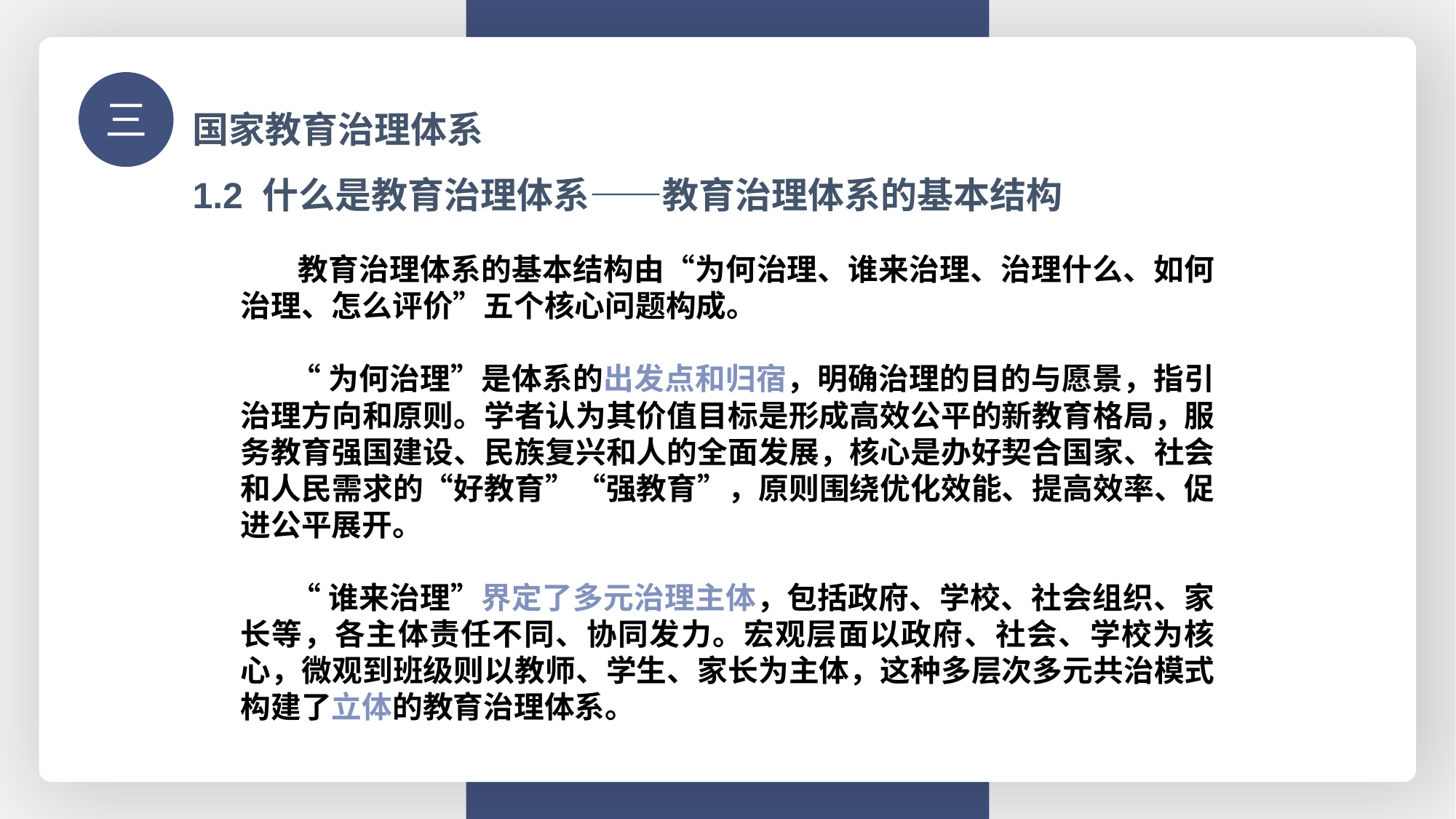

国家教育治理体系
三
1.2 什么是教育治理体系——教育治理体系的基本结构
       教育治理体系的基本结构由“为何治理、谁来治理、治理什么、如何治理、怎么评价”五个核心问题构成。

       “为何治理”是体系的出发点和归宿，明确治理的目的与愿景，指引治理方向和原则。学者认为其价值目标是形成高效公平的新教育格局，服务教育强国建设、民族复兴和人的全面发展，核心是办好契合国家、社会和人民需求的“好教育”“强教育”，原则围绕优化效能、提高效率、促进公平展开。

       “谁来治理”界定了多元治理主体，包括政府、学校、社会组织、家长等，各主体责任不同、协同发力。宏观层面以政府、社会、学校为核心，微观到班级则以教师、学生、家长为主体，这种多层次多元共治模式构建了立体的教育治理体系。